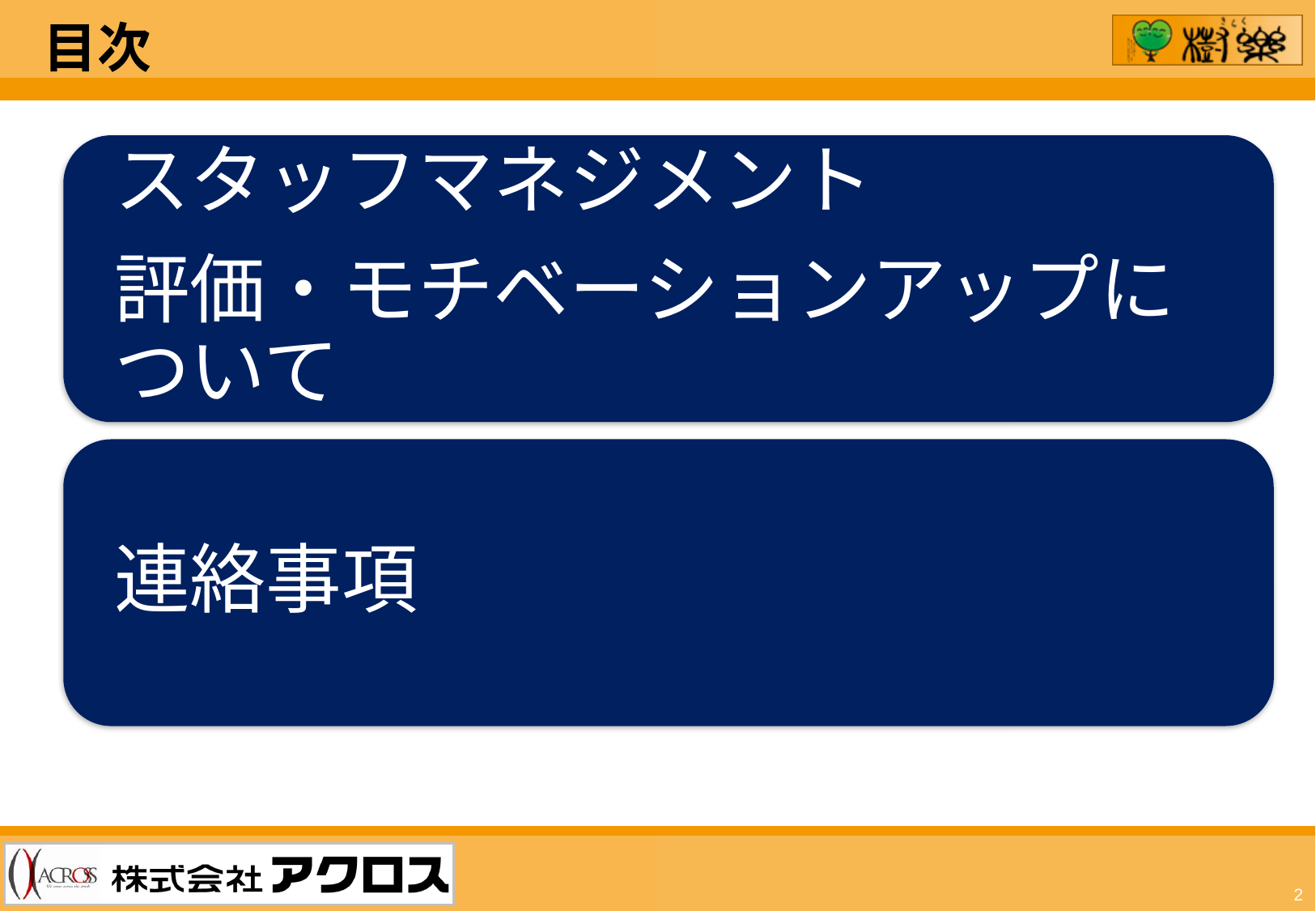

目次
スタッフマネジメント
評価・モチベーションアップについて
連絡事項
2